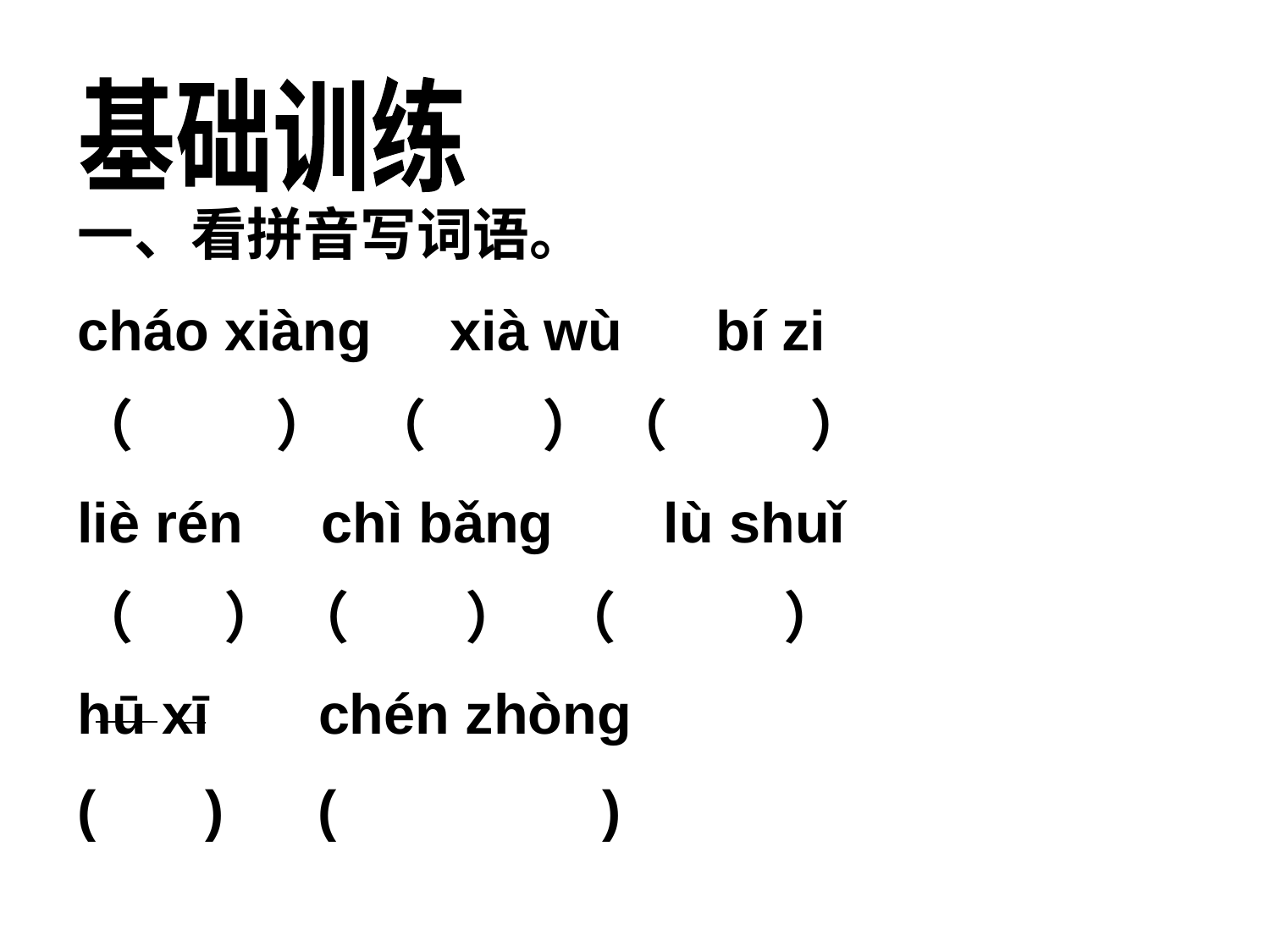

基础训练

一、看拼音写词语。
cháo xiàng     xià wù      bí zi
（           ）   （         ） （           ）
liè rén     chì bǎng       lù shuǐ
（       ） （         ）   （             ）
hū xī       chén zhòng
(       )      (                 )